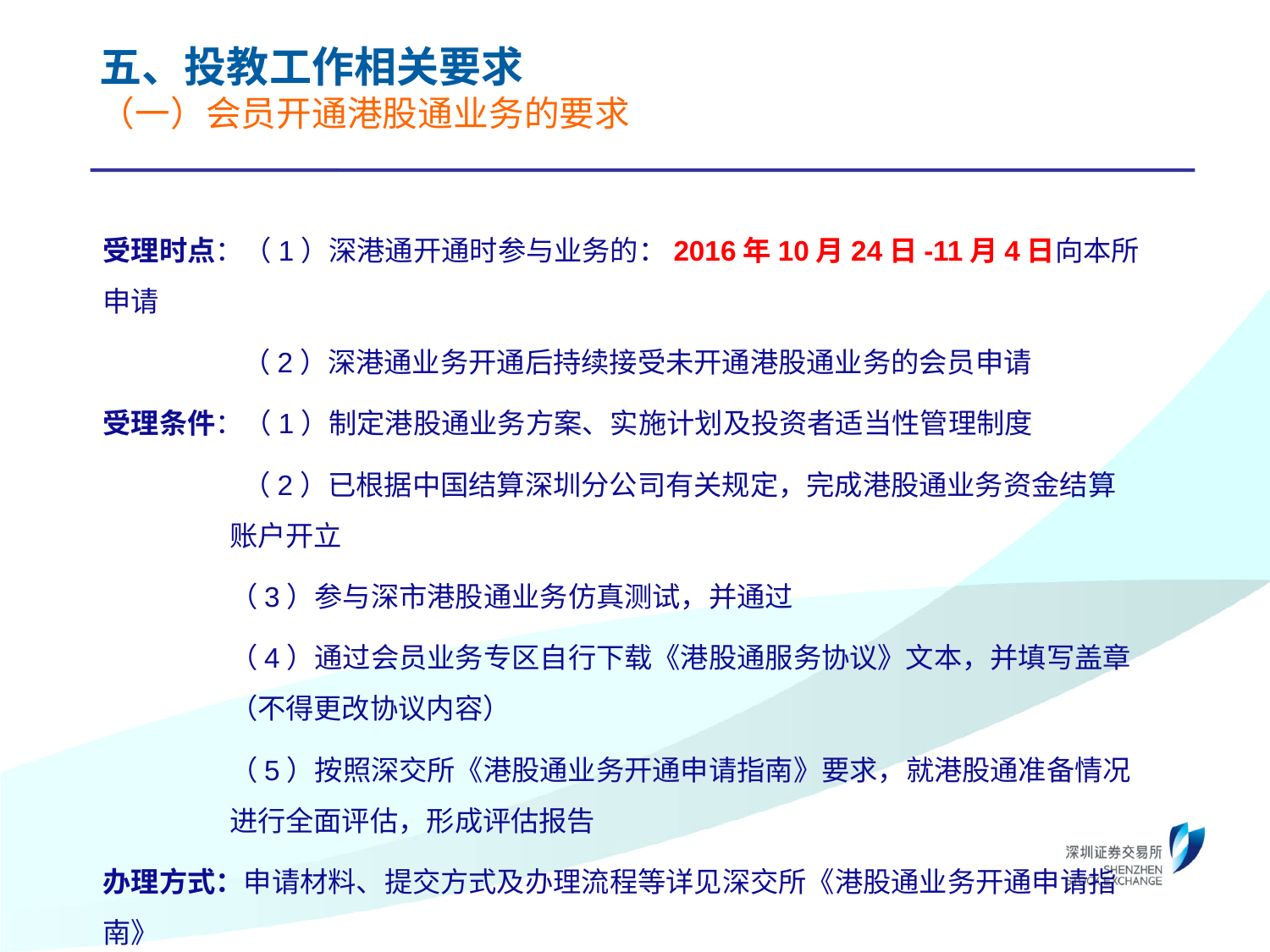

五、投教工作相关要求
（一）会员开通港股通业务的要求

受理时点：（1）深港通开通时参与业务的：2016年10月24日-11月4日向本所申请
 （2）深港通业务开通后持续接受未开通港股通业务的会员申请
受理条件：（1）制定港股通业务方案、实施计划及投资者适当性管理制度
 （2）已根据中国结算深圳分公司有关规定，完成港股通业务资金结算账户开立
（3）参与深市港股通业务仿真测试，并通过
（4）通过会员业务专区自行下载《港股通服务协议》文本，并填写盖章（不得更改协议内容）
（5）按照深交所《港股通业务开通申请指南》要求，就港股通准备情况进行全面评估，形成评估报告
办理方式：申请材料、提交方式及办理流程等详见深交所《港股通业务开通申请指南》